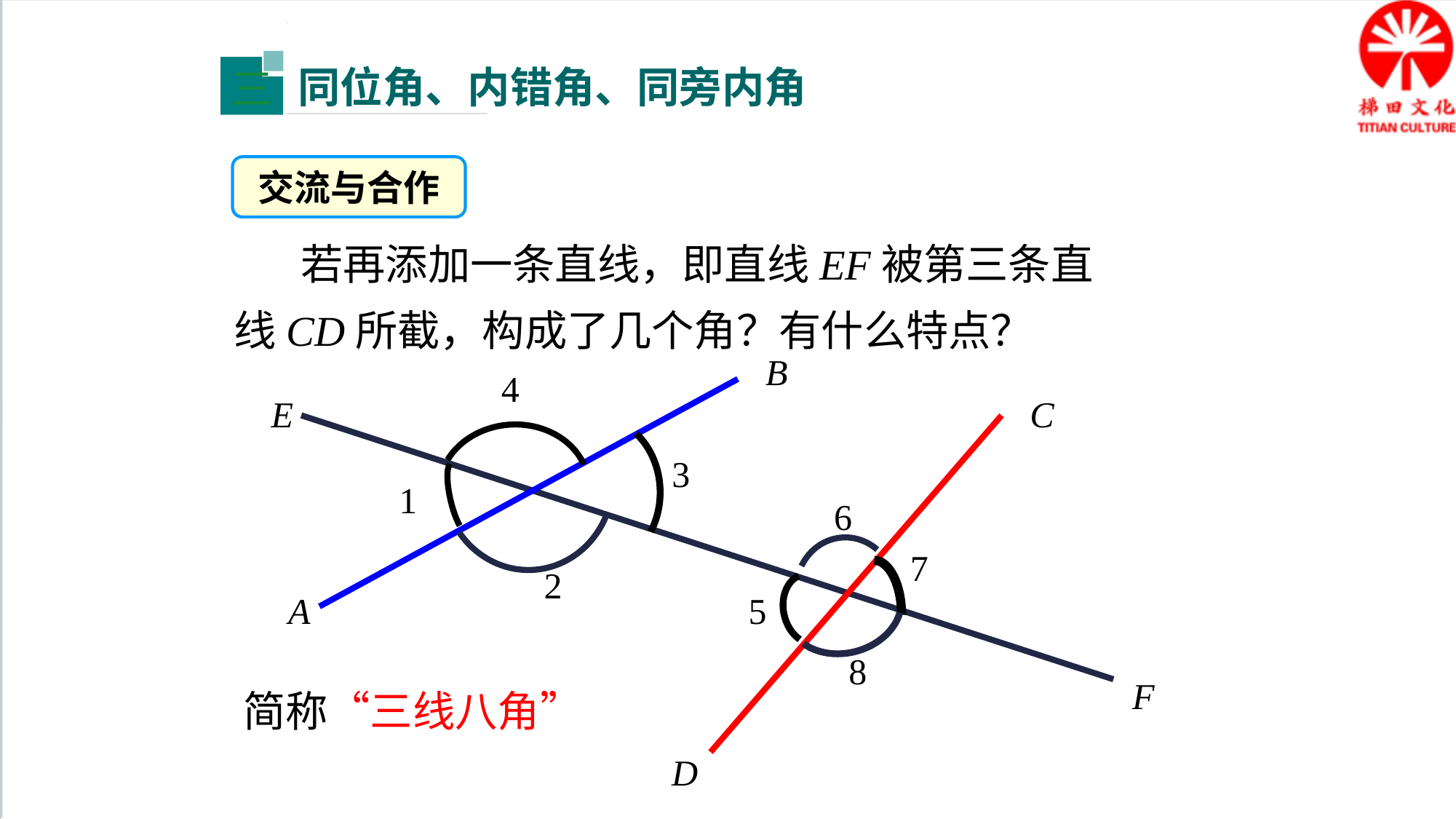

同位角、内错角、同旁内角
三

交流与合作
      若再添加一条直线，即直线EF被第三条直线CD所截，构成了几个角？有什么特点？
B
4

C
D
E

3

1
6

7

2
5

A

8
F
简称“三线八角”